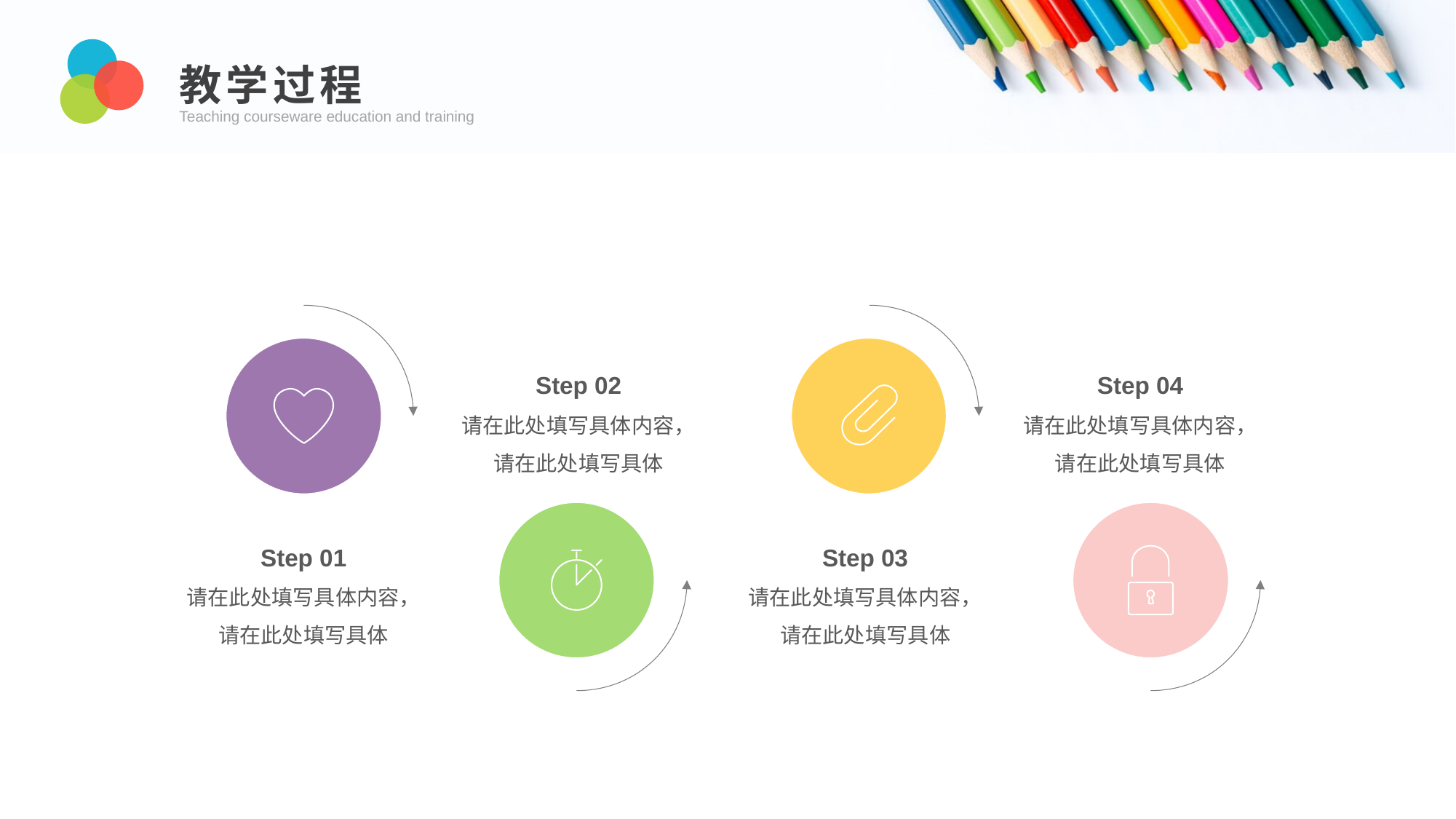

教学过程
Teaching courseware education and training

Step 02
请在此处填写具体内容，请在此处填写具体
Step 04
请在此处填写具体内容，请在此处填写具体

Step 01
请在此处填写具体内容，请在此处填写具体
Step 03
请在此处填写具体内容，请在此处填写具体